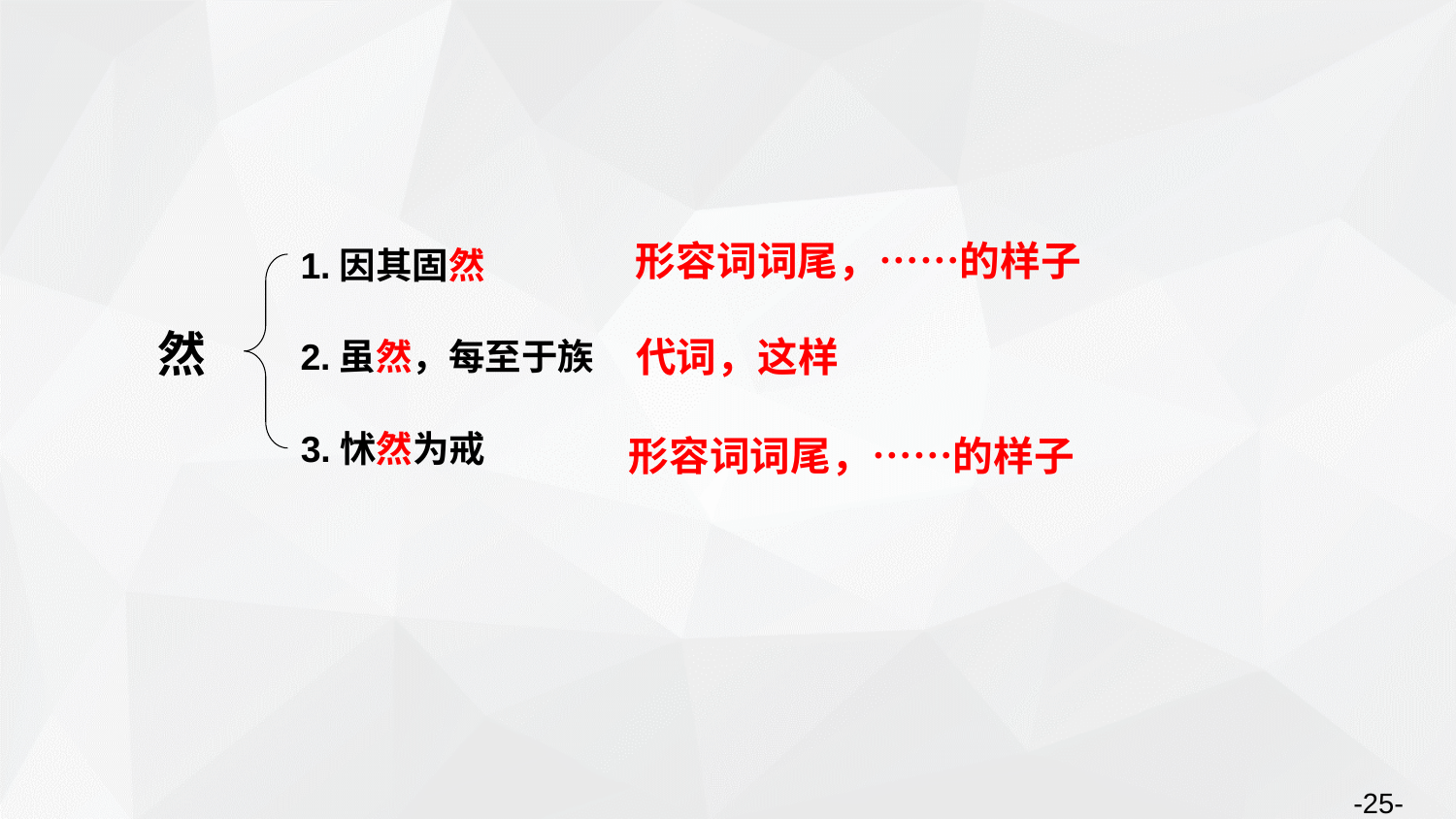

1.因其固然
形容词词尾，……的样子

然
代词，这样
2.虽然，每至于族
形容词词尾，……的样子
3.怵然为戒
-25-